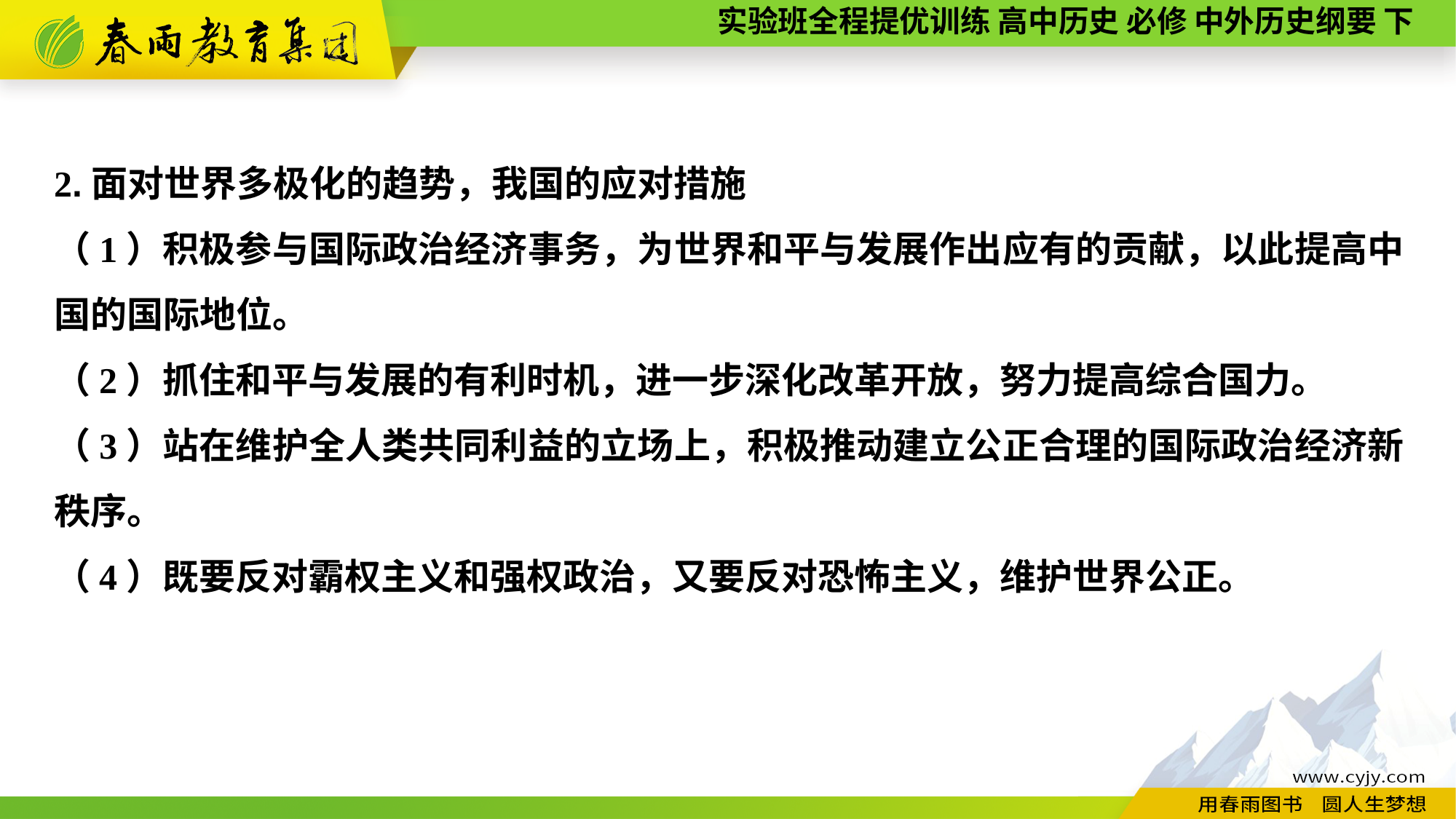

2.面对世界多极化的趋势，我国的应对措施
（1）积极参与国际政治经济事务，为世界和平与发展作出应有的贡献，以此提高中国的国际地位。
（2）抓住和平与发展的有利时机，进一步深化改革开放，努力提高综合国力。
（3）站在维护全人类共同利益的立场上，积极推动建立公正合理的国际政治经济新秩序。
（4）既要反对霸权主义和强权政治，又要反对恐怖主义，维护世界公正。